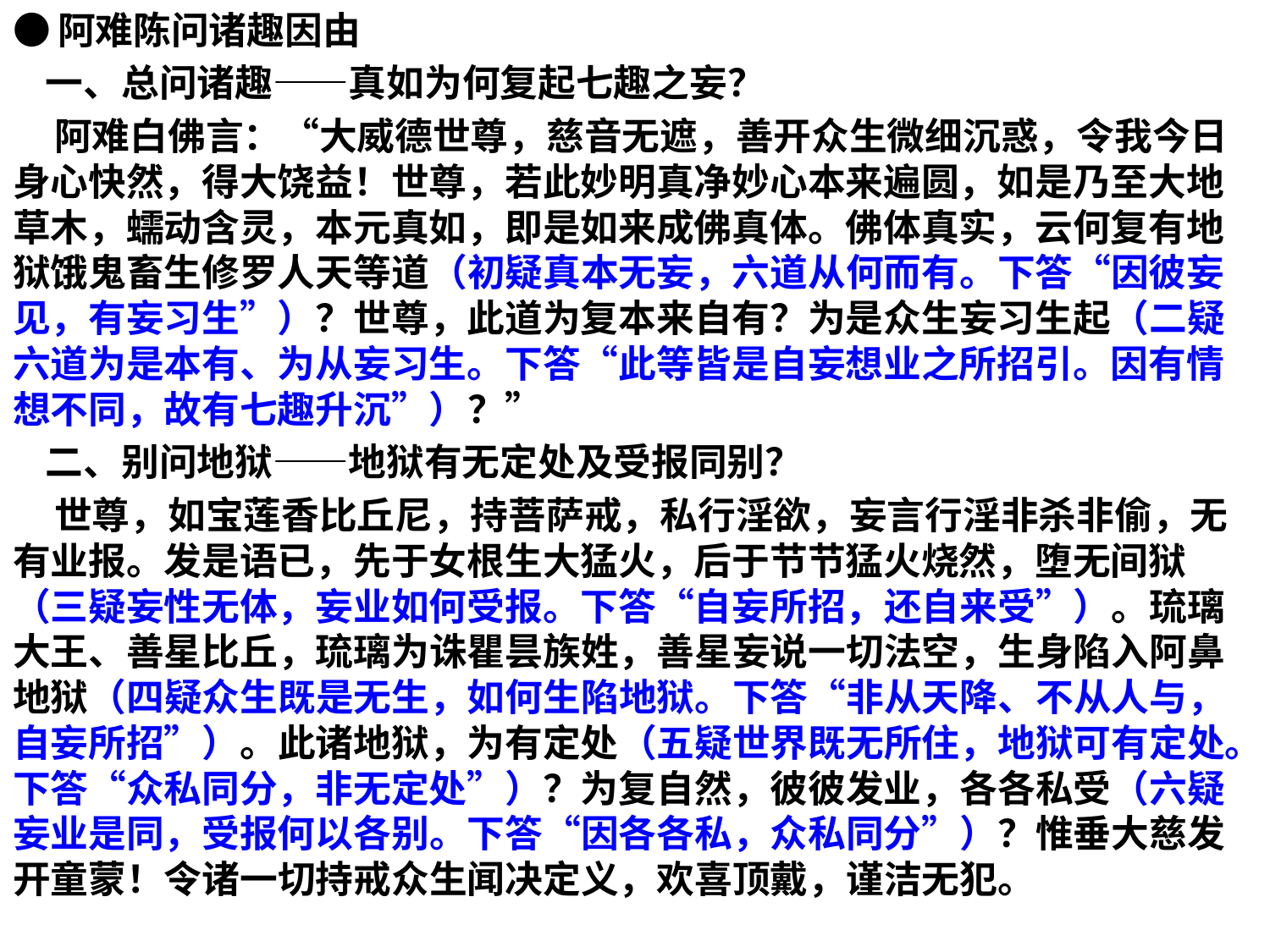

●阿难陈问诸趣因由
   一、总问诸趣——真如为何复起七趣之妄？
    阿难白佛言：“大威德世尊，慈音无遮，善开众生微细沉惑，令我今日身心快然，得大饶益！世尊，若此妙明真净妙心本来遍圆，如是乃至大地草木，蠕动含灵，本元真如，即是如来成佛真体。佛体真实，云何复有地狱饿鬼畜生修罗人天等道（初疑真本无妄，六道从何而有。下答“因彼妄见，有妄习生”）？世尊，此道为复本来自有？为是众生妄习生起（二疑六道为是本有、为从妄习生。下答“此等皆是自妄想业之所招引。因有情想不同，故有七趣升沉”）？”
   二、别问地狱——地狱有无定处及受报同别？
    世尊，如宝莲香比丘尼，持菩萨戒，私行淫欲，妄言行淫非杀非偷，无有业报。发是语已，先于女根生大猛火，后于节节猛火烧然，堕无间狱（三疑妄性无体，妄业如何受报。下答“自妄所招，还自来受”）。琉璃大王、善星比丘，琉璃为诛瞿昙族姓，善星妄说一切法空，生身陷入阿鼻地狱（四疑众生既是无生，如何生陷地狱。下答“非从天降、不从人与，自妄所招”）。此诸地狱，为有定处（五疑世界既无所住，地狱可有定处。下答“众私同分，非无定处”）？为复自然，彼彼发业，各各私受（六疑妄业是同，受报何以各别。下答“因各各私，众私同分”）？惟垂大慈发开童蒙！令诸一切持戒众生闻决定义，欢喜顶戴，谨洁无犯。